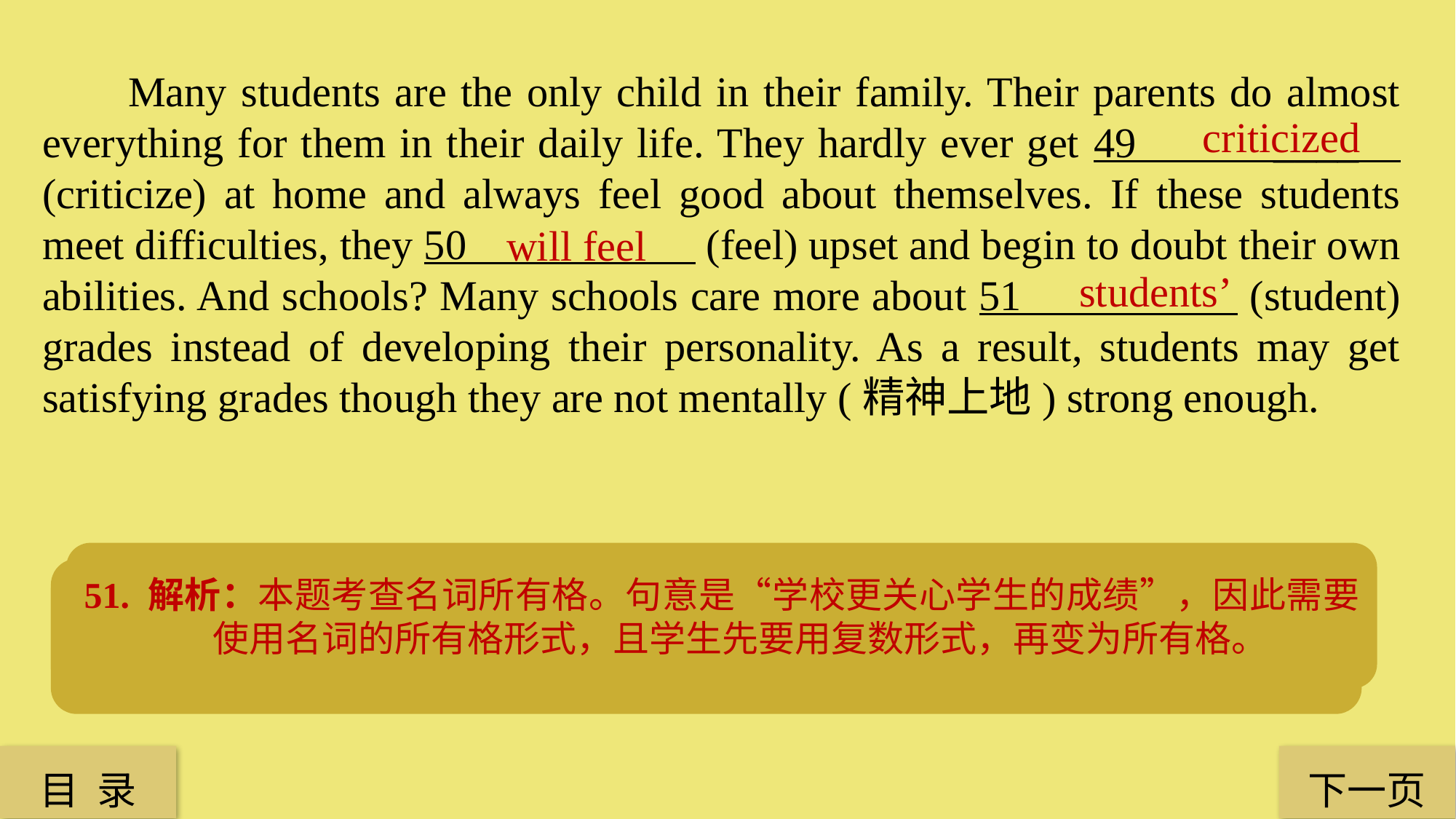

Many students are the only child in their family. Their parents do almost everything for them in their daily life. They hardly ever get 49          ____    (criticize) at home and always feel good about themselves. If these students meet difficulties, they 50                      (feel) upset and begin to doubt their own abilities. And schools? Many schools care more about 51                   (student) grades instead of developing their personality. As a result, students may get satisfying grades though they are not mentally (精神上地) strong enough.
criticized
will feel
   students’
51. 解析：本题考查名词所有格。句意是“学校更关心学生的成绩”，因此需要使用名词的所有格形式，且学生先要用复数形式，再变为所有格。
50. 解析：本题考查时态。在When引导的时间状语从句中，从句用一般现在时，主句用一般将来时，就是“主将从现”原则。
49. 解析：本题考查get done结构。句意是“他们在家很少受到批评”。